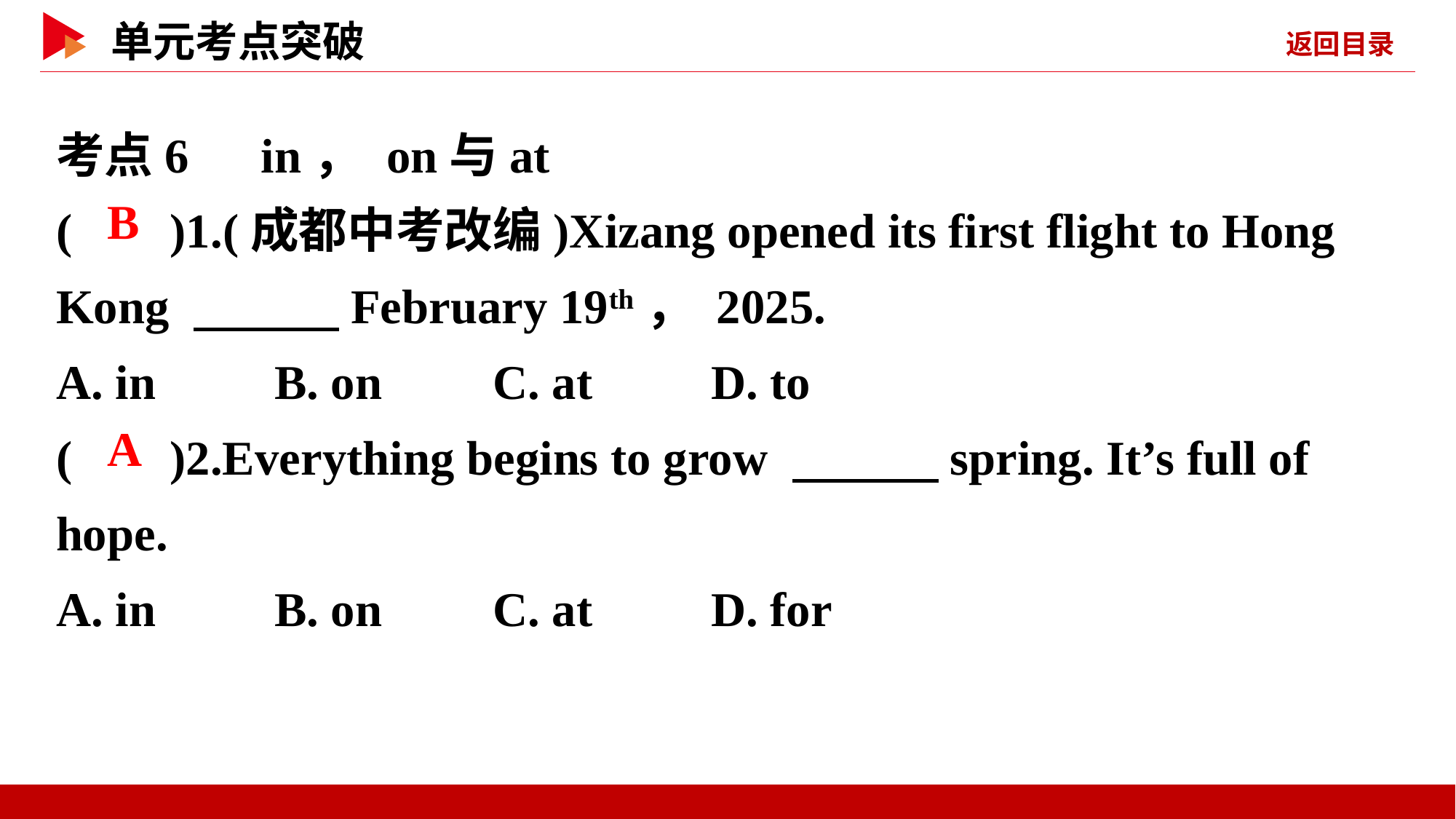

考点6　in， on与at
(        )1.(成都中考改编)Xizang opened its first flight to Hong Kong 　　　February 19th， 2025.
A. in 	B. on 	C. at 	D. to
(        )2.Everything begins to grow 　　　spring. It’s full of hope.
A. in 	B. on 	C. at 	D. for

   B
   A